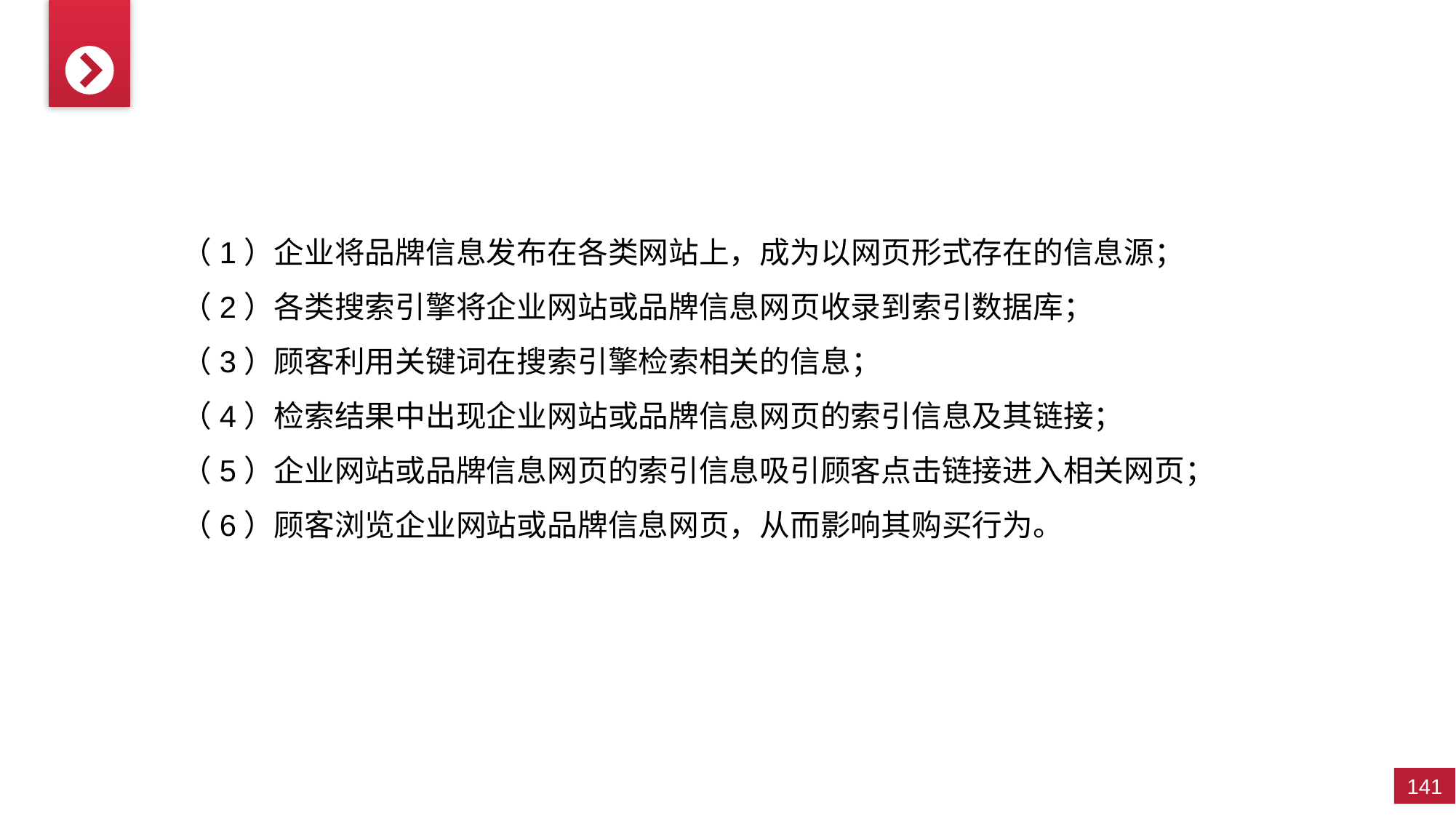

（1）企业将品牌信息发布在各类网站上，成为以网页形式存在的信息源；
（2）各类搜索引擎将企业网站或品牌信息网页收录到索引数据库；
（3）顾客利用关键词在搜索引擎检索相关的信息；
（4）检索结果中出现企业网站或品牌信息网页的索引信息及其链接；
（5）企业网站或品牌信息网页的索引信息吸引顾客点击链接进入相关网页；
（6）顾客浏览企业网站或品牌信息网页，从而影响其购买行为。